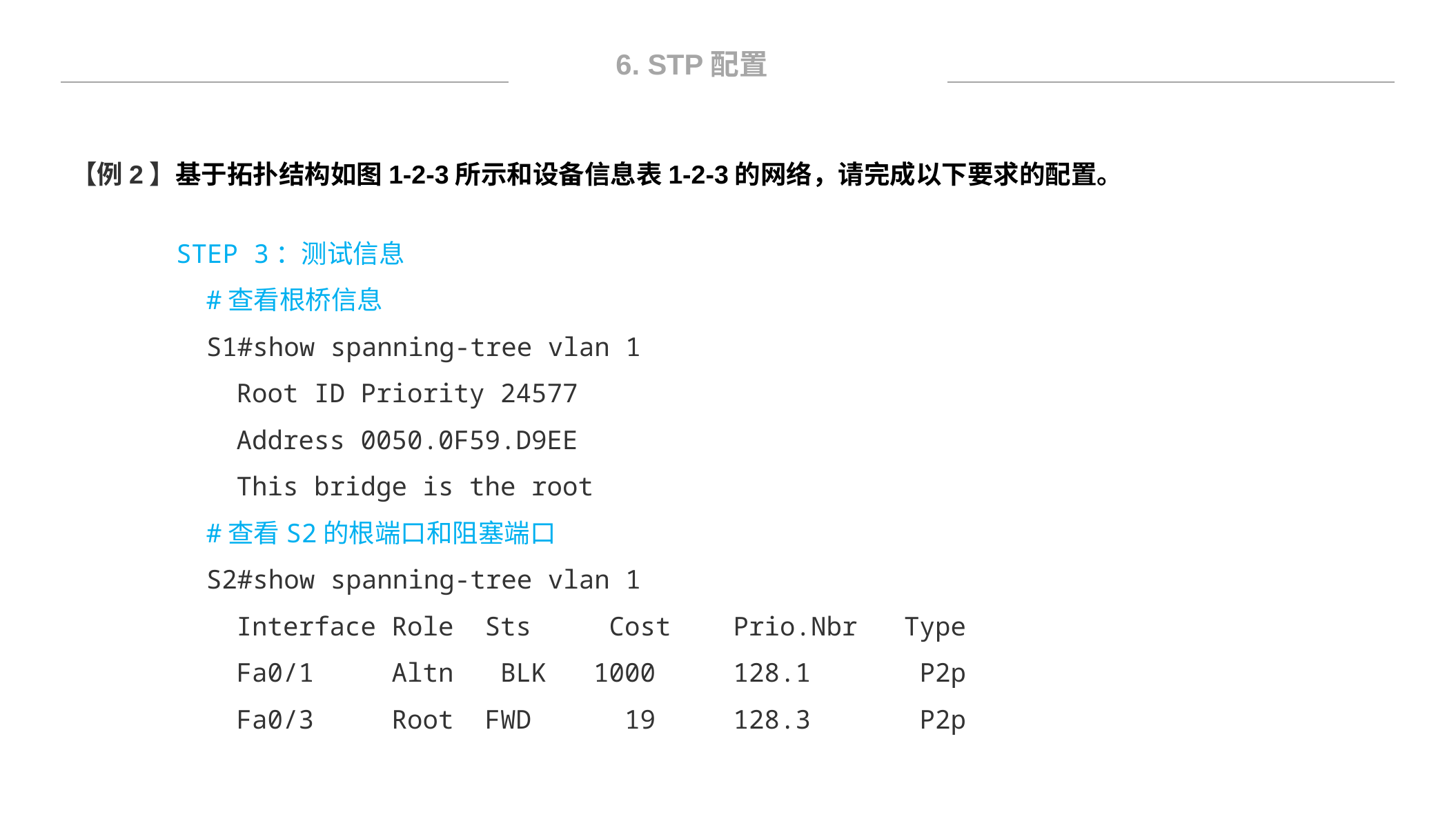

6. STP配置
【例2】基于拓扑结构如图1-2-3所示和设备信息表1-2-3的网络，请完成以下要求的配置。

STEP 3：测试信息
#查看根桥信息
S1#show spanning-tree vlan 1
Root ID Priority 24577
Address 0050.0F59.D9EE
This bridge is the root
#查看S2的根端口和阻塞端口
S2#show spanning-tree vlan 1
Interface Role  Sts     Cost    Prio.Nbr   Type
Fa0/1     Altn   BLK   1000     128.1       P2p
Fa0/3     Root  FWD      19     128.3       P2p